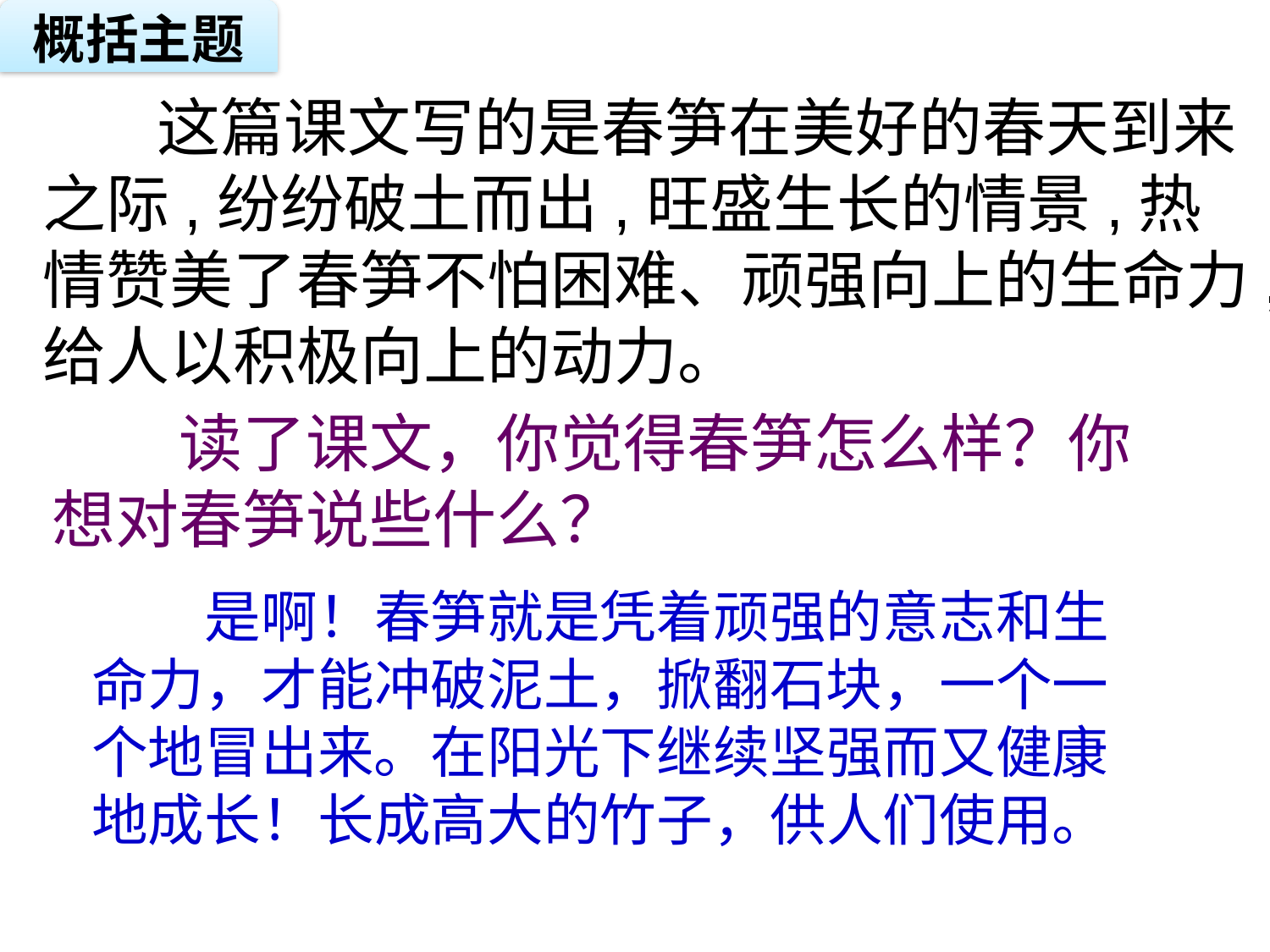

概括主题
       这篇课文写的是春笋在美好的春天到来之际,纷纷破土而出,旺盛生长的情景,热情赞美了春笋不怕困难、顽强向上的生命力,给人以积极向上的动力。
　　读了课文，你觉得春笋怎么样？你想对春笋说些什么？
　　是啊！春笋就是凭着顽强的意志和生命力，才能冲破泥土，掀翻石块，一个一个地冒出来。在阳光下继续坚强而又健康地成长！长成高大的竹子，供人们使用。